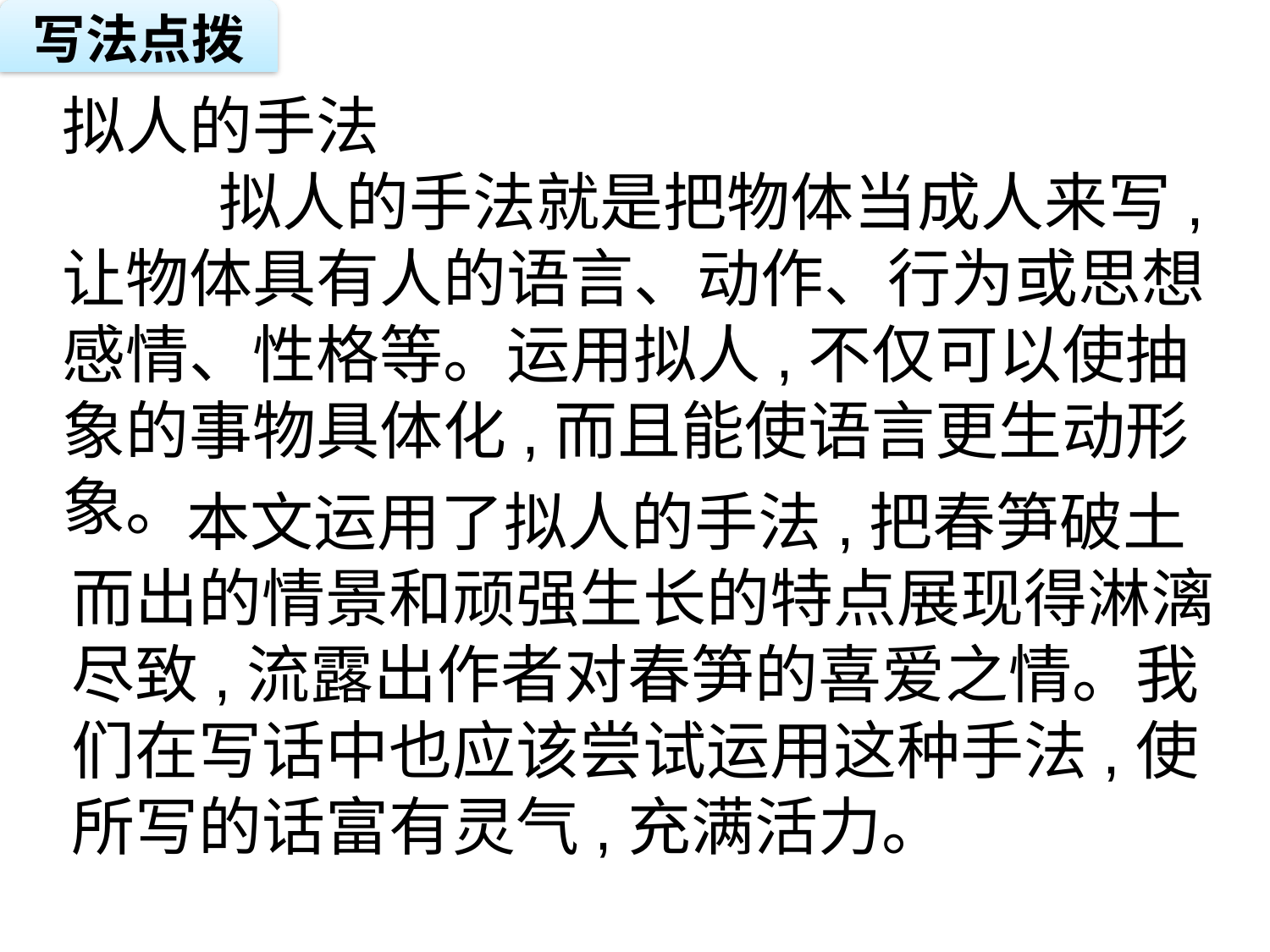

写法点拨
拟人的手法
 　　拟人的手法就是把物体当成人来写,让物体具有人的语言、动作、行为或思想感情、性格等。运用拟人,不仅可以使抽象的事物具体化,而且能使语言更生动形象。
       本文运用了拟人的手法,把春笋破土而出的情景和顽强生长的特点展现得淋漓尽致,流露出作者对春笋的喜爱之情。我们在写话中也应该尝试运用这种手法,使所写的话富有灵气,充满活力。